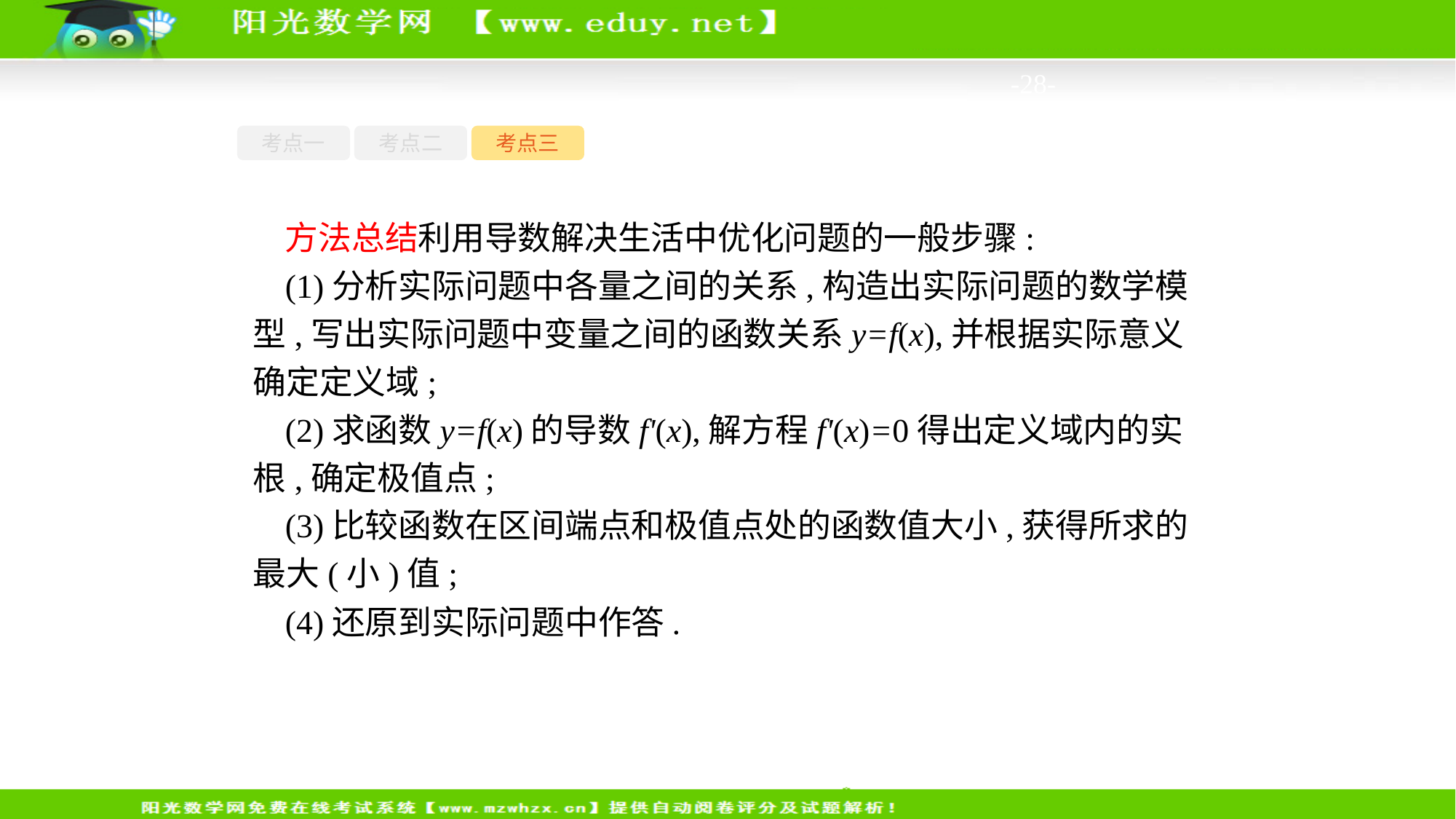

-28-
考点一
考点二
考点三
方法总结利用导数解决生活中优化问题的一般步骤:
(1)分析实际问题中各量之间的关系,构造出实际问题的数学模型,写出实际问题中变量之间的函数关系y=f(x),并根据实际意义确定定义域;
(2)求函数y=f(x)的导数f'(x),解方程f'(x)=0得出定义域内的实根,确定极值点;
(3)比较函数在区间端点和极值点处的函数值大小,获得所求的最大(小)值;
(4)还原到实际问题中作答.